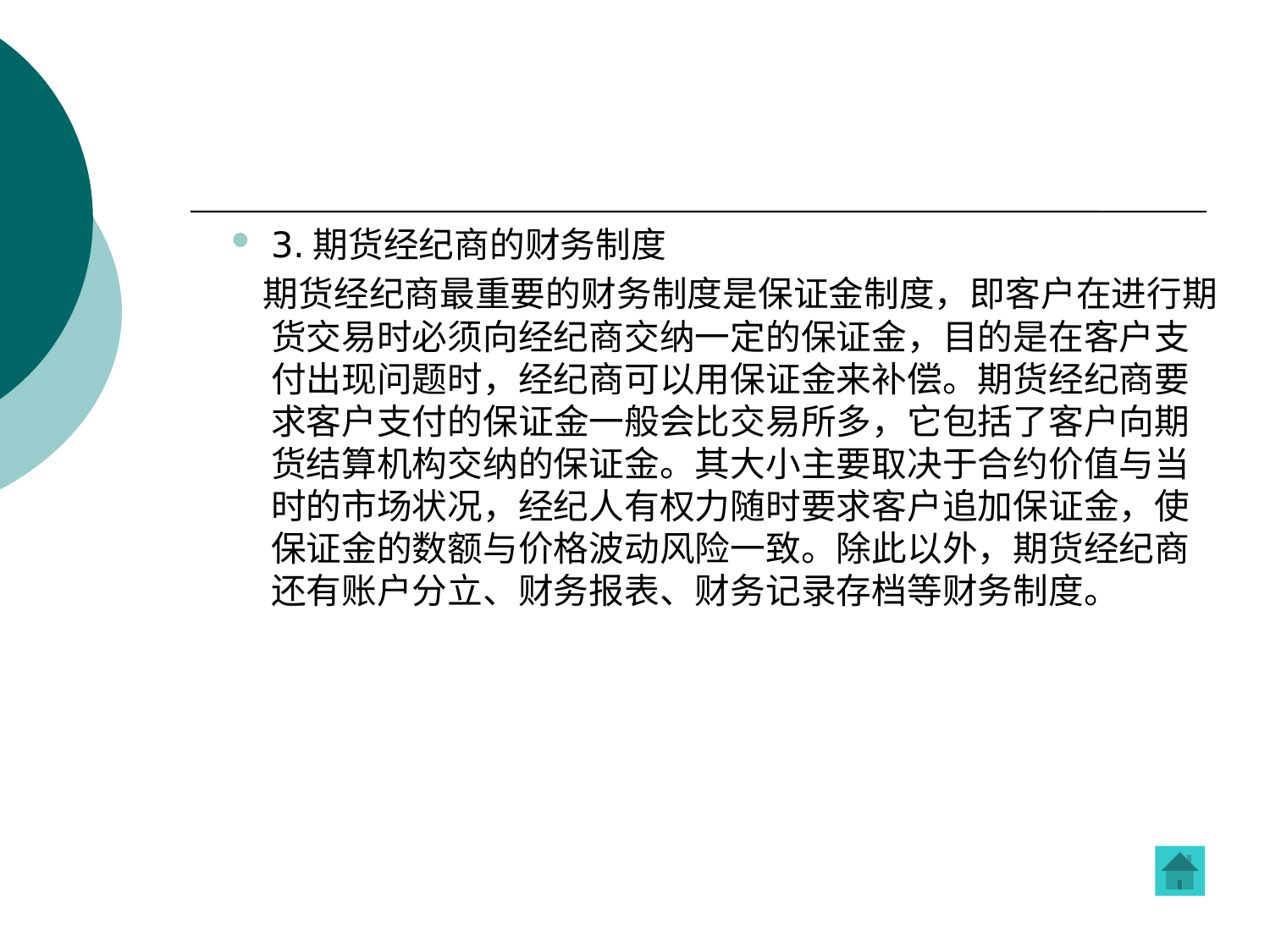

3.期货经纪商的财务制度
   期货经纪商最重要的财务制度是保证金制度，即客户在进行期货交易时必须向经纪商交纳一定的保证金，目的是在客户支付出现问题时，经纪商可以用保证金来补偿。期货经纪商要求客户支付的保证金一般会比交易所多，它包括了客户向期货结算机构交纳的保证金。其大小主要取决于合约价值与当时的市场状况，经纪人有权力随时要求客户追加保证金，使保证金的数额与价格波动风险一致。除此以外，期货经纪商还有账户分立、财务报表、财务记录存档等财务制度。